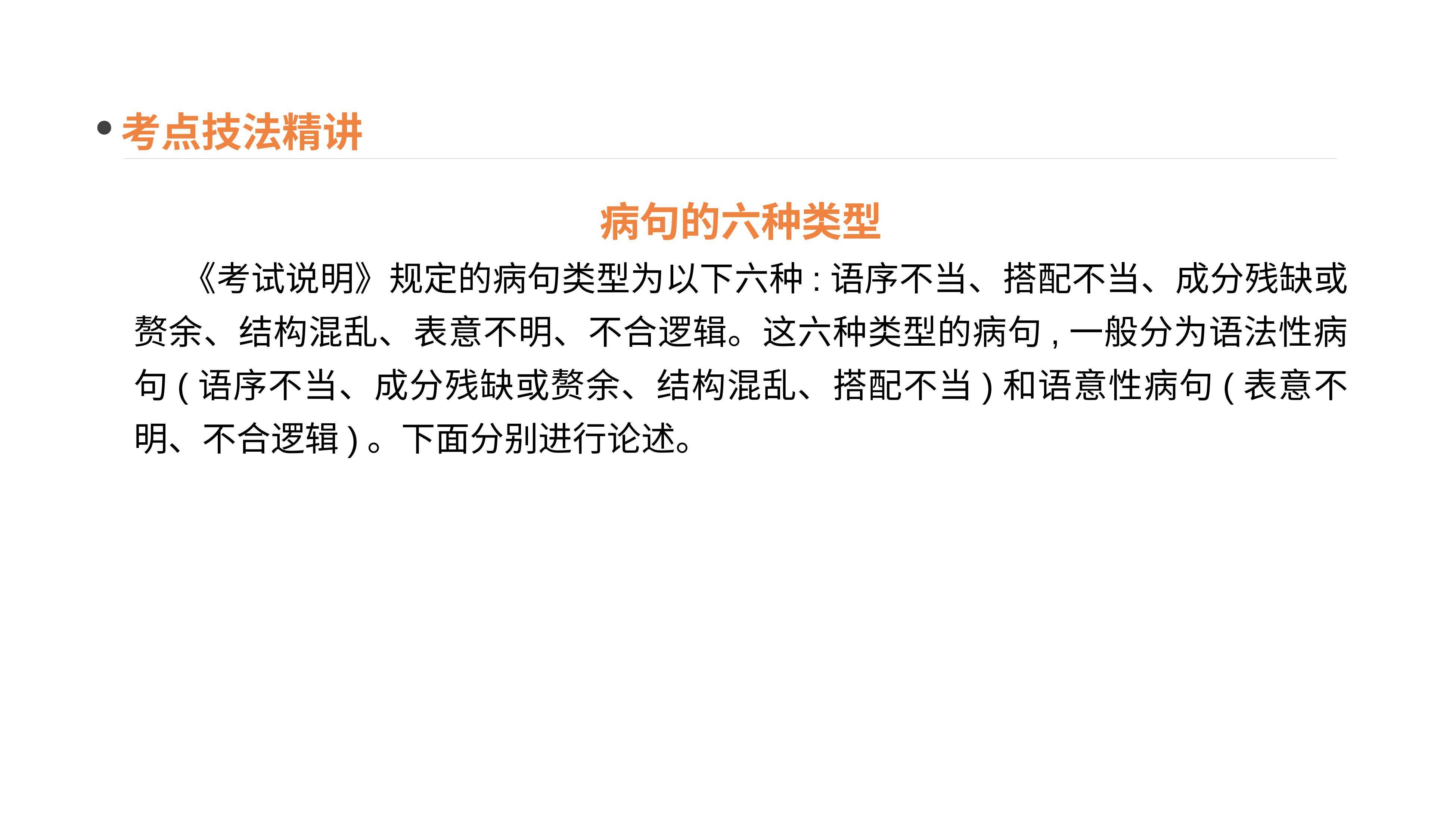

考点技法精讲

病句的六种类型
     《考试说明》规定的病句类型为以下六种:语序不当、搭配不当、成分残缺或赘余、结构混乱、表意不明、不合逻辑。这六种类型的病句,一般分为语法性病句(语序不当、成分残缺或赘余、结构混乱、搭配不当)和语意性病句(表意不明、不合逻辑)。下面分别进行论述。